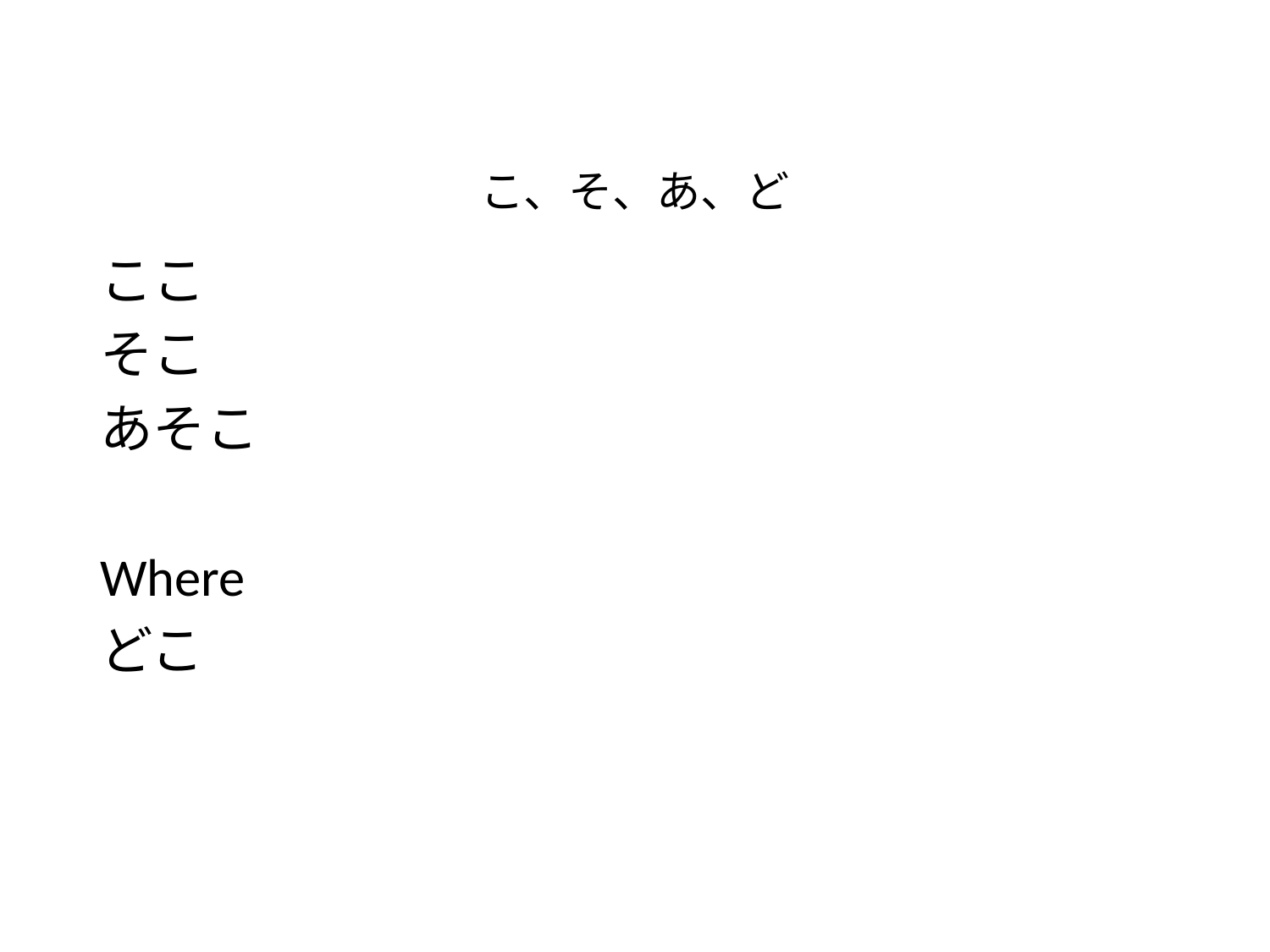

# こ、そ、あ、ど
ここ
そこ
あそこ

Where
どこ